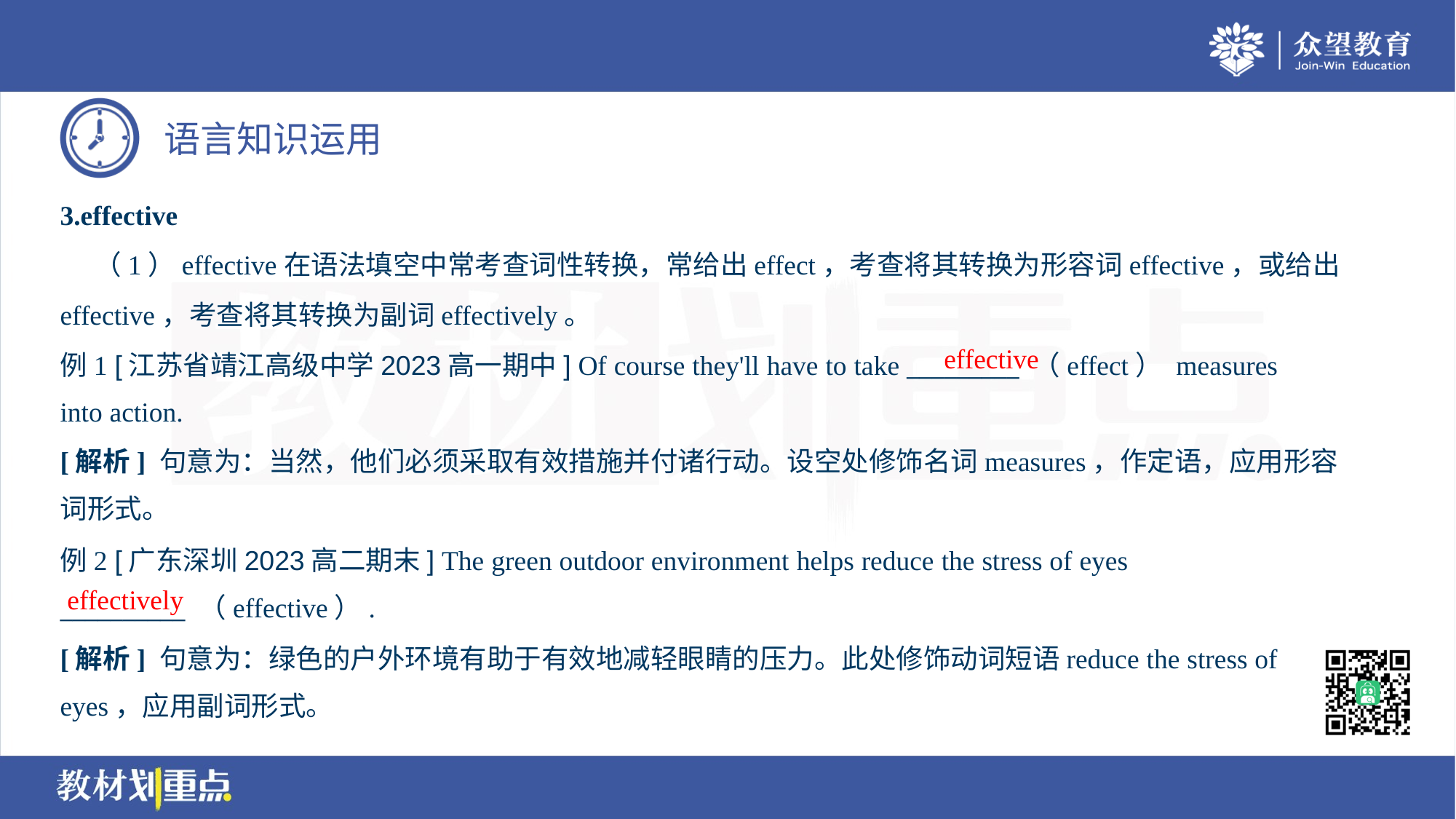

3.effective
    （1）effective在语法填空中常考查词性转换，常给出effect，考查将其转换为形容词effective，或给出
effective，考查将其转换为副词effectively。
例1 [江苏省靖江高级中学2023高一期中] Of course they'll have to take _________ （effect） measures
into action.
effective
[解析] 句意为：当然，他们必须采取有效措施并付诸行动。设空处修饰名词measures，作定语，应用形容
词形式。
例2 [广东深圳2023高二期末] The green outdoor environment helps reduce the stress of eyes
__________ （effective）.
effectively
[解析] 句意为：绿色的户外环境有助于有效地减轻眼睛的压力。此处修饰动词短语reduce the stress of
eyes，应用副词形式。